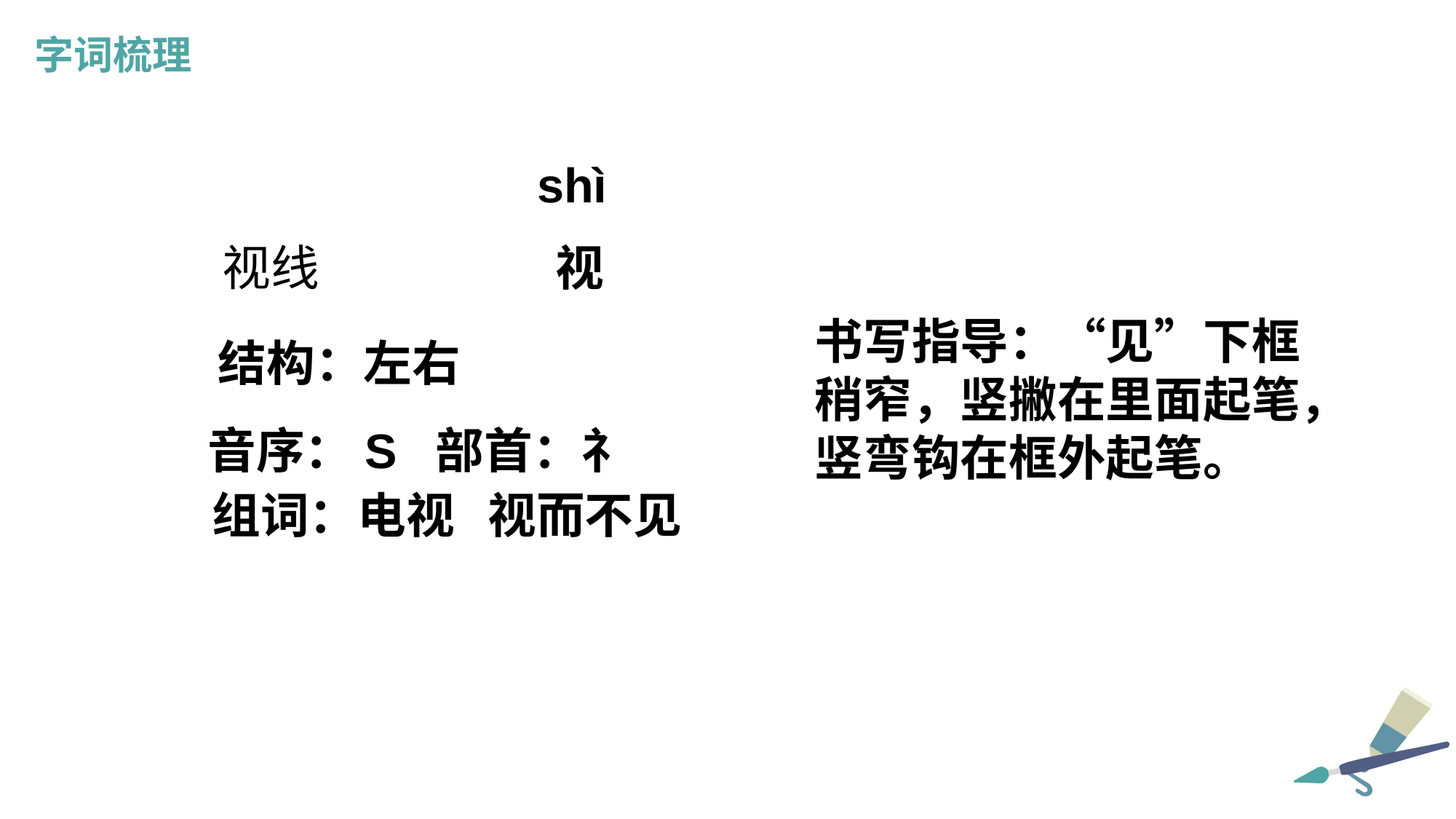

字词梳理
shì
视线
视
书写指导：“见”下框稍窄，竖撇在里面起笔，竖弯钩在框外起笔。
结构：左右
音序：S  部首：礻
组词：电视   视而不见